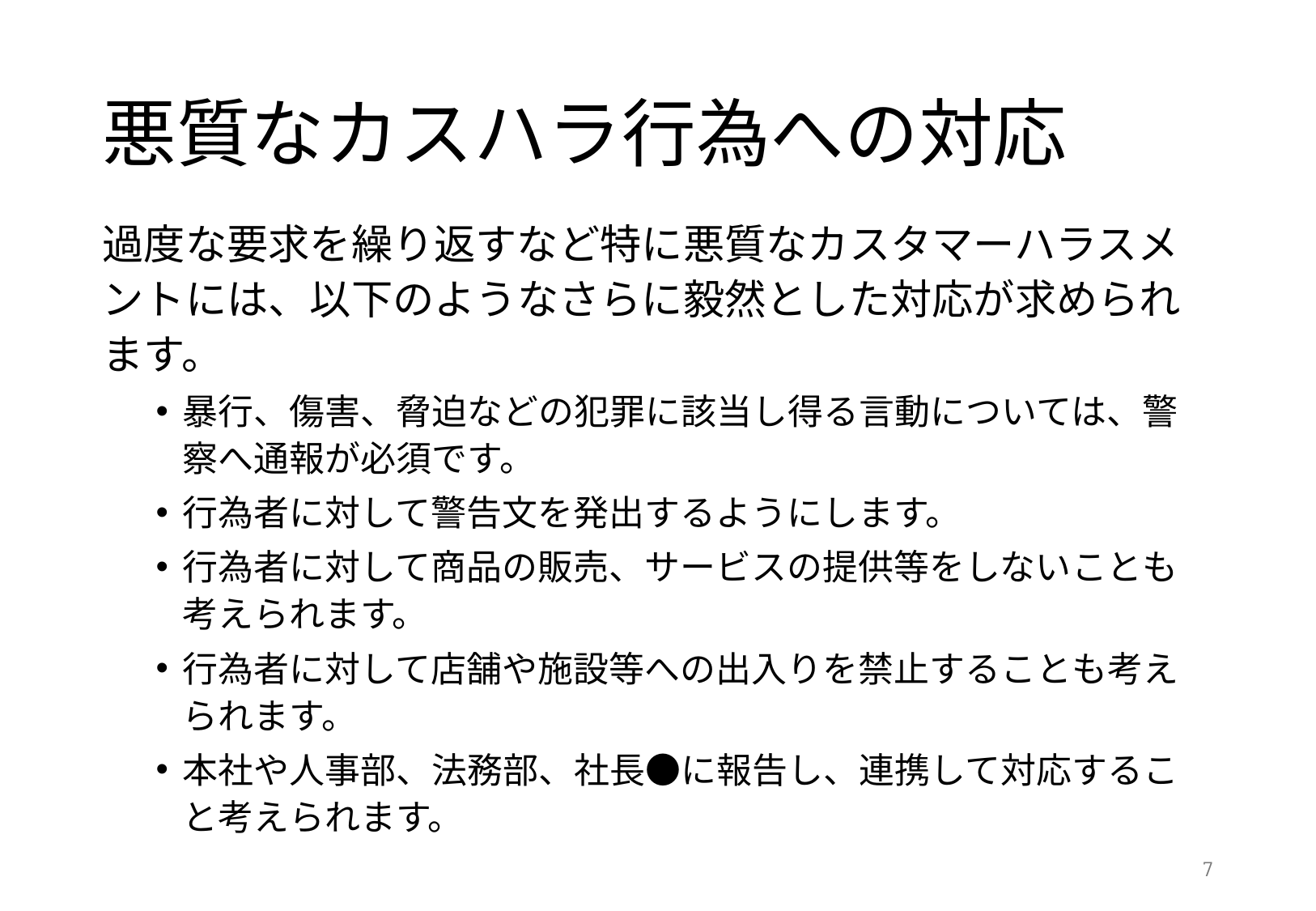

# 悪質なカスハラ行為への対応
過度な要求を繰り返すなど特に悪質なカスタマーハラスメントには、以下のようなさらに毅然とした対応が求められます。
暴行、傷害、脅迫などの犯罪に該当し得る言動については、警察へ通報が必須です。
行為者に対して警告文を発出するようにします。
行為者に対して商品の販売、サービスの提供等をしないことも考えられます。
行為者に対して店舗や施設等への出入りを禁止することも考えられます。
本社や人事部、法務部、社長●に報告し、連携して対応すること考えられます。
7